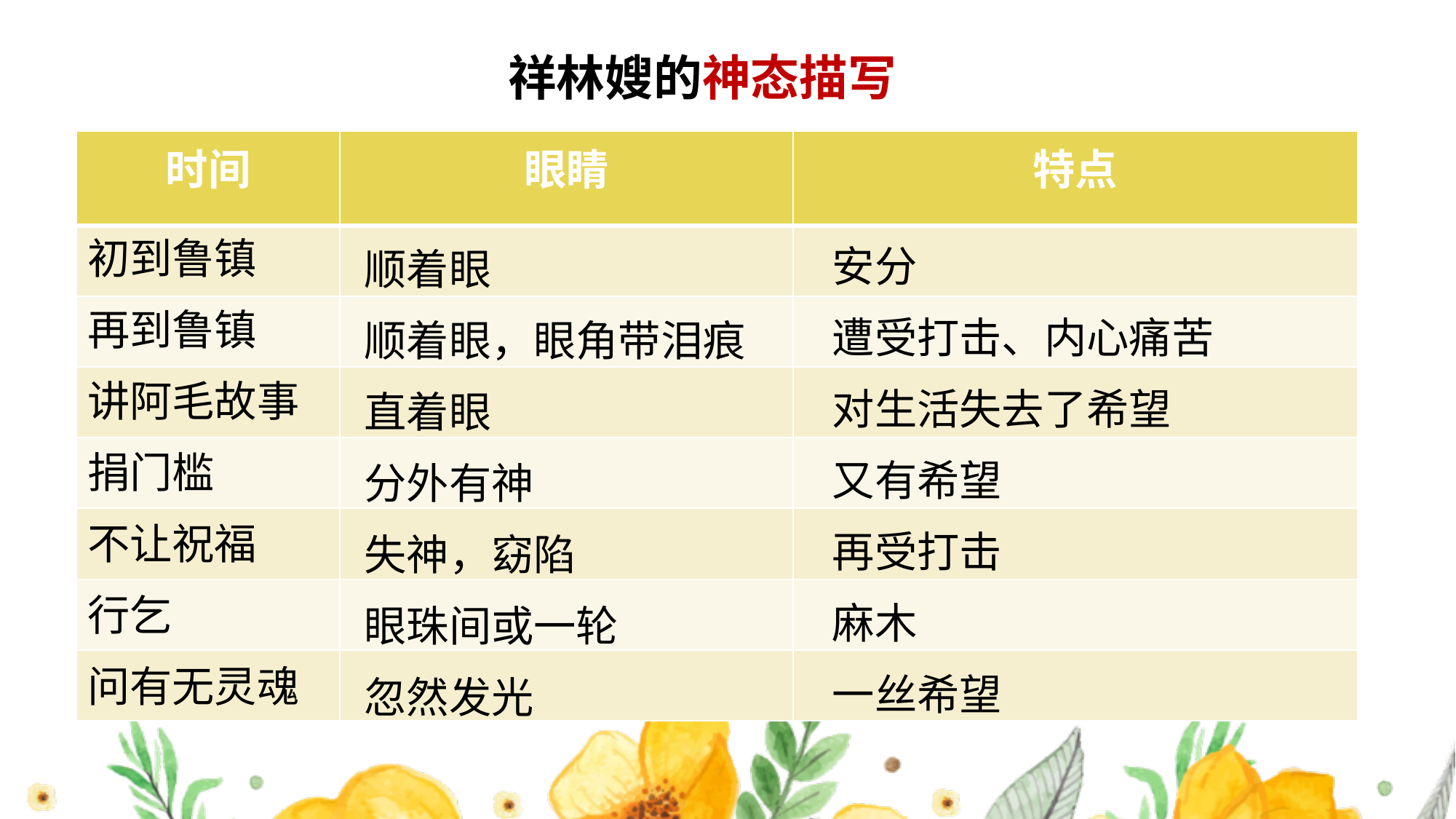

祥林嫂的神态描写
#

| 时间 | 眼睛 | 特点 |
| --- | --- | --- |
|  |  |  |
|  |  |  |
|  |  |  |
|  |  |  |
|  |  |  |
|  |  |  |
|  |  |  |
初到鲁镇
再到鲁镇
讲阿毛故事
捐门槛
不让祝福
行乞
问有无灵魂
安分
遭受打击、内心痛苦
对生活失去了希望
又有希望
再受打击
麻木
一丝希望
顺着眼
顺着眼，眼角带泪痕
直着眼
分外有神
失神，窈陷
眼珠间或一轮
忽然发光